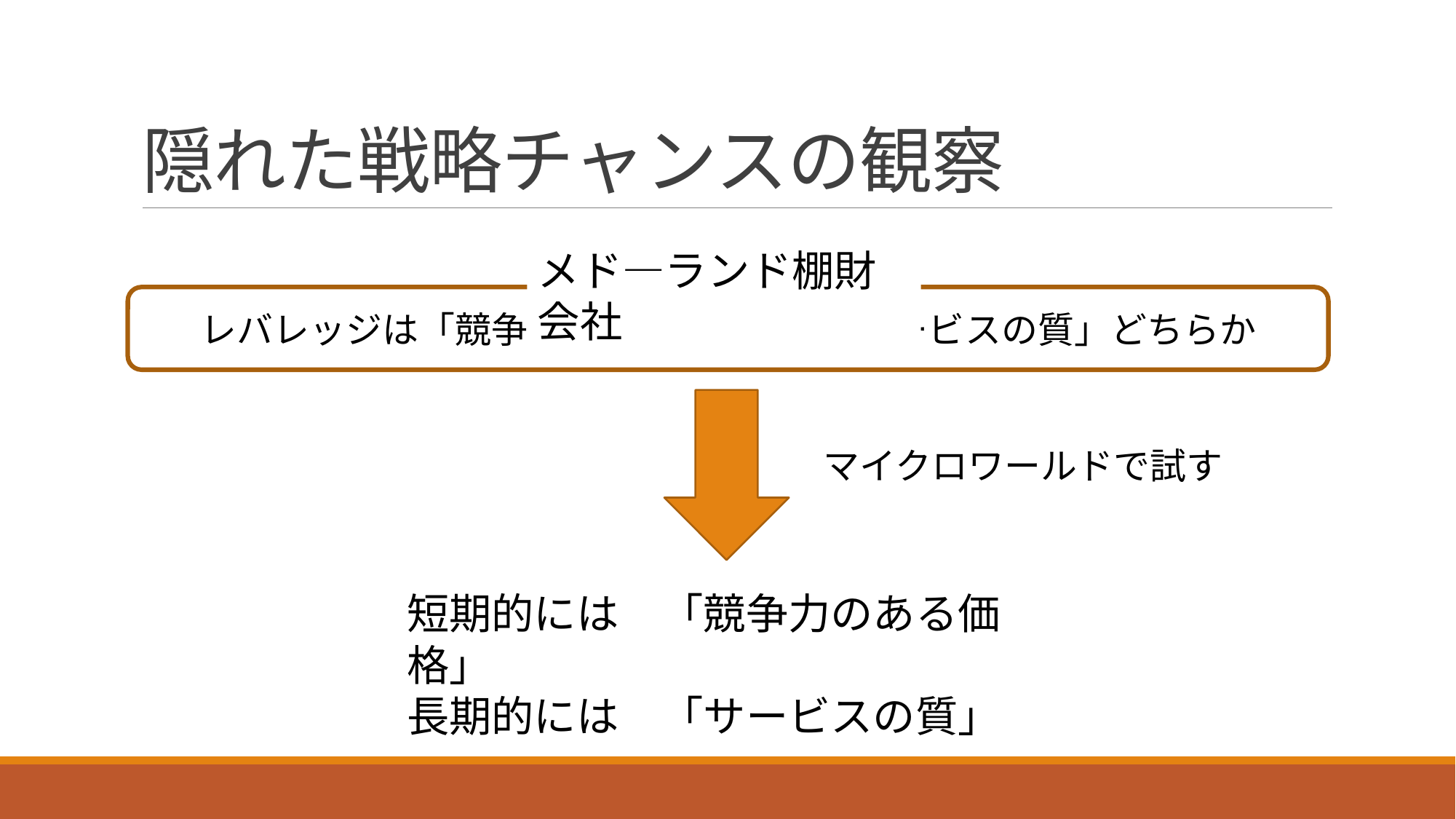

# 隠れた戦略チャンスの観察
メド―ランド棚財会社
レバレッジは「競争力のある価格」と「サービスの質」どちらか

マイクロワールドで試す
短期的には　「競争力のある価格」
長期的には　「サービスの質」